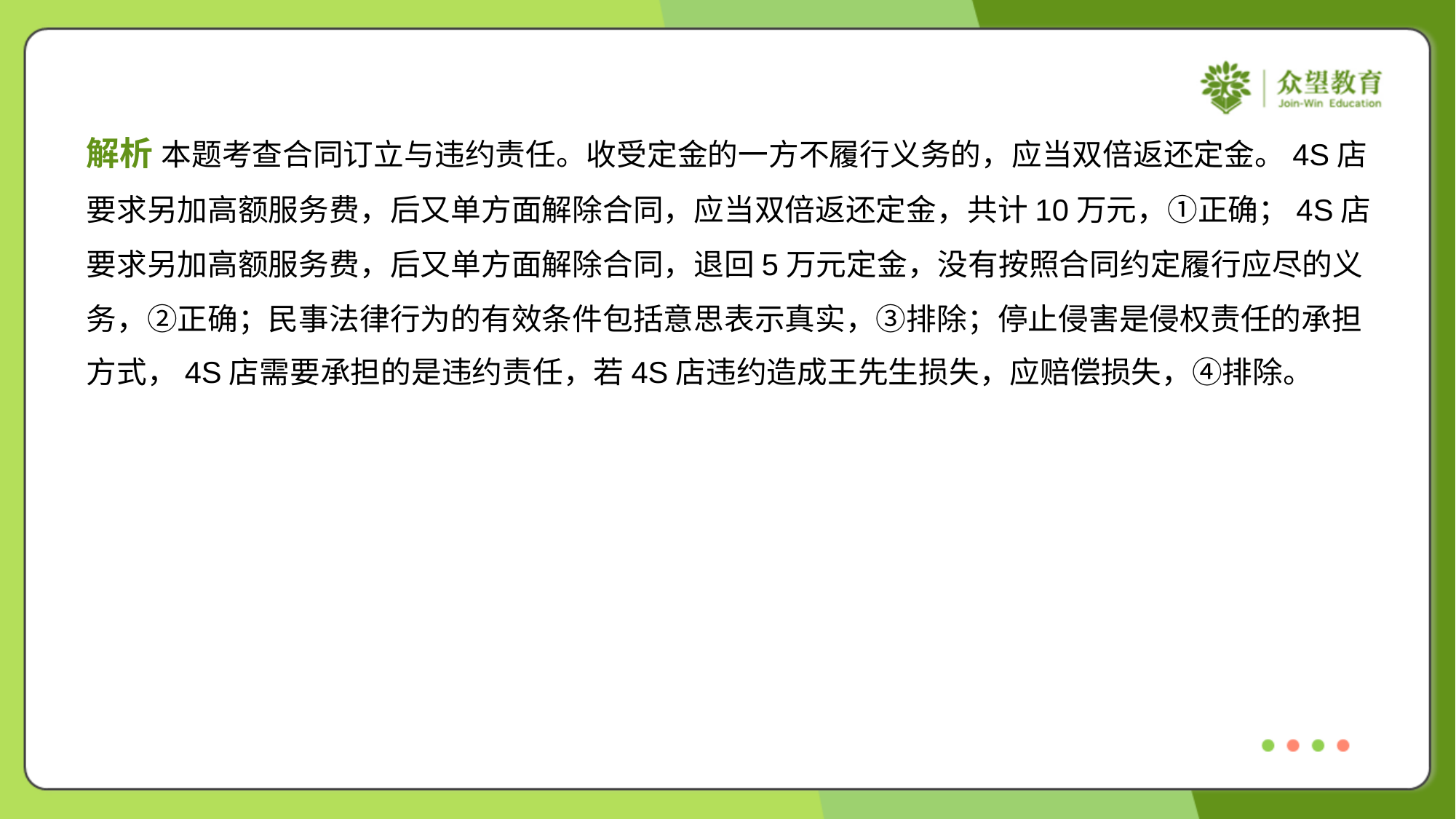

解析 本题考查合同订立与违约责任。收受定金的一方不履行义务的，应当双倍返还定金。4S店
要求另加高额服务费，后又单方面解除合同，应当双倍返还定金，共计10万元，①正确；4S店
要求另加高额服务费，后又单方面解除合同，退回5万元定金，没有按照合同约定履行应尽的义
务，②正确；民事法律行为的有效条件包括意思表示真实，③排除；停止侵害是侵权责任的承担
方式，4S店需要承担的是违约责任，若4S店违约造成王先生损失，应赔偿损失，④排除。